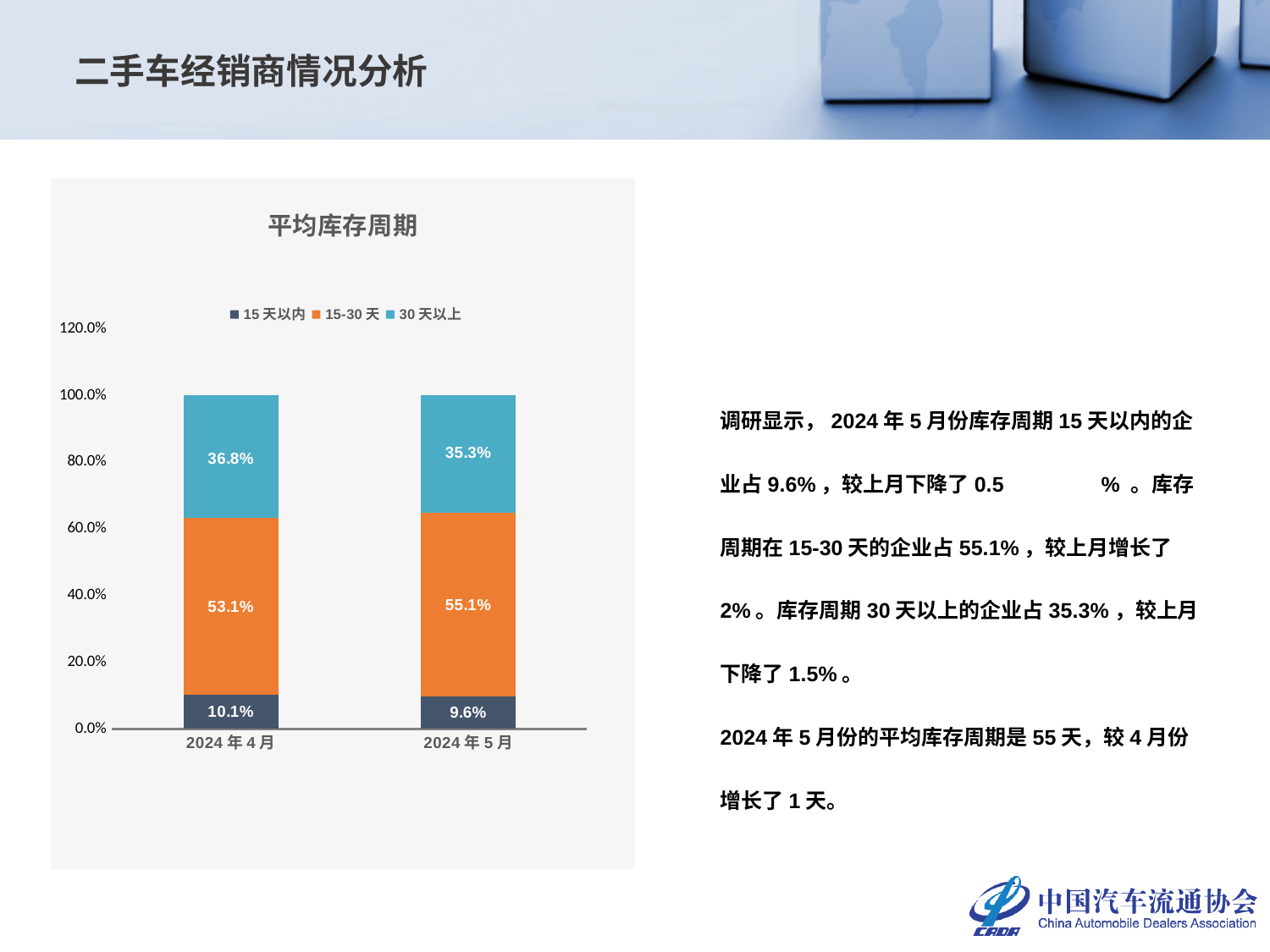

二手车经销商情况分析

### Chart: 平均库存周期

| Category | 15天以内 | 15-30天 | 30天以上 |
|---|---|---|---|
| 2024年4月 | 0.10113572295151238 | 0.5308986013986015 | 0.36796567564988614 |
| 2024年5月 | 0.09603368213518584 | 0.5513067646639076 | 0.3526595532009066 |
调研显示，2024年5月份库存周期15天以内的企业占9.6%，较上月下降了0.5	% 。库存周期在15-30天的企业占55.1%，较上月增长了2%。库存周期30天以上的企业占35.3%，较上月下降了1.5%。
2024年5月份的平均库存周期是55天，较4月份增长了1天。